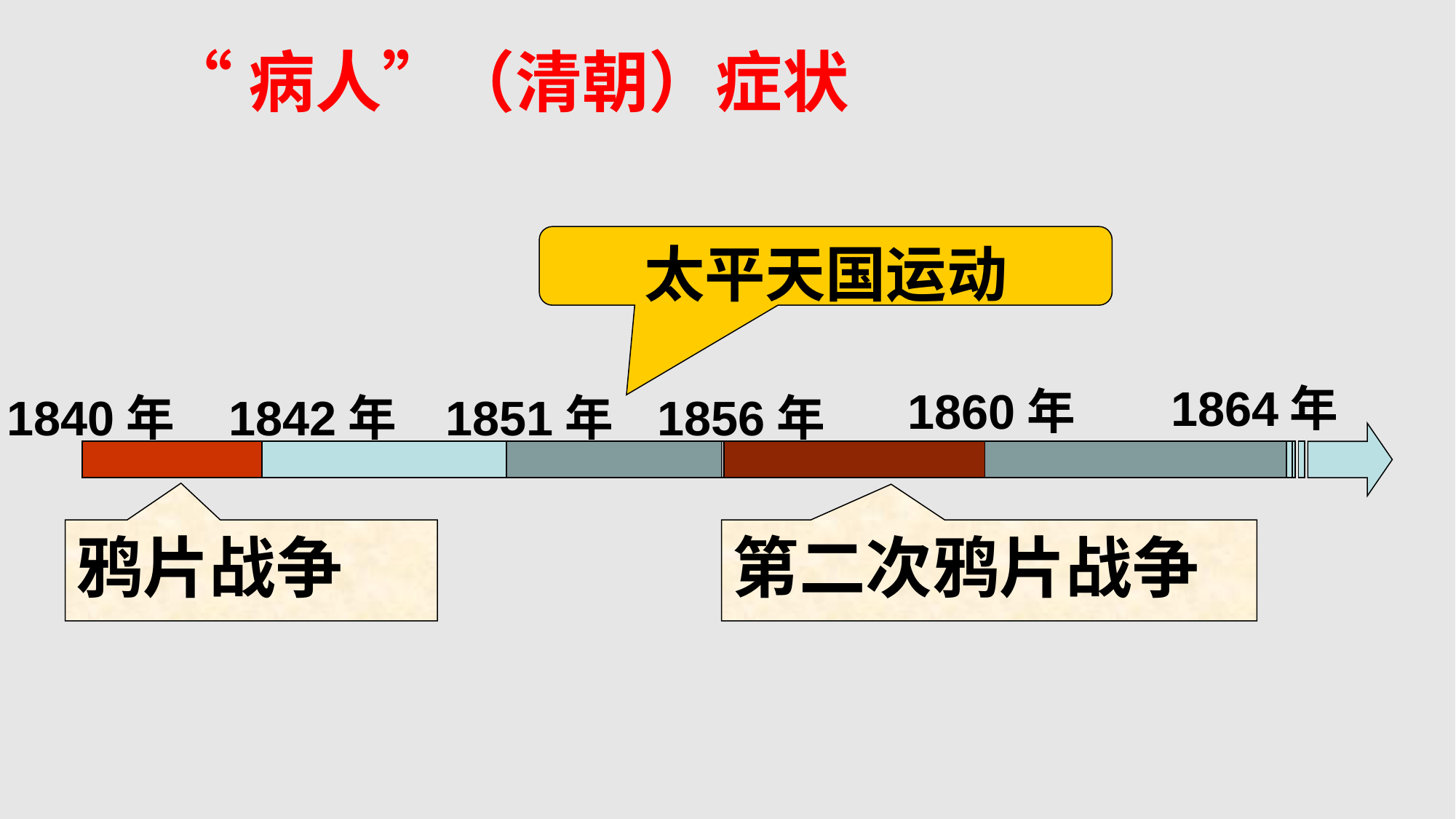

“病人”（清朝）症状
太平天国运动

1864年
1860年
1856年
1840年
1842年
1851年

鸦片战争
第二次鸦片战争